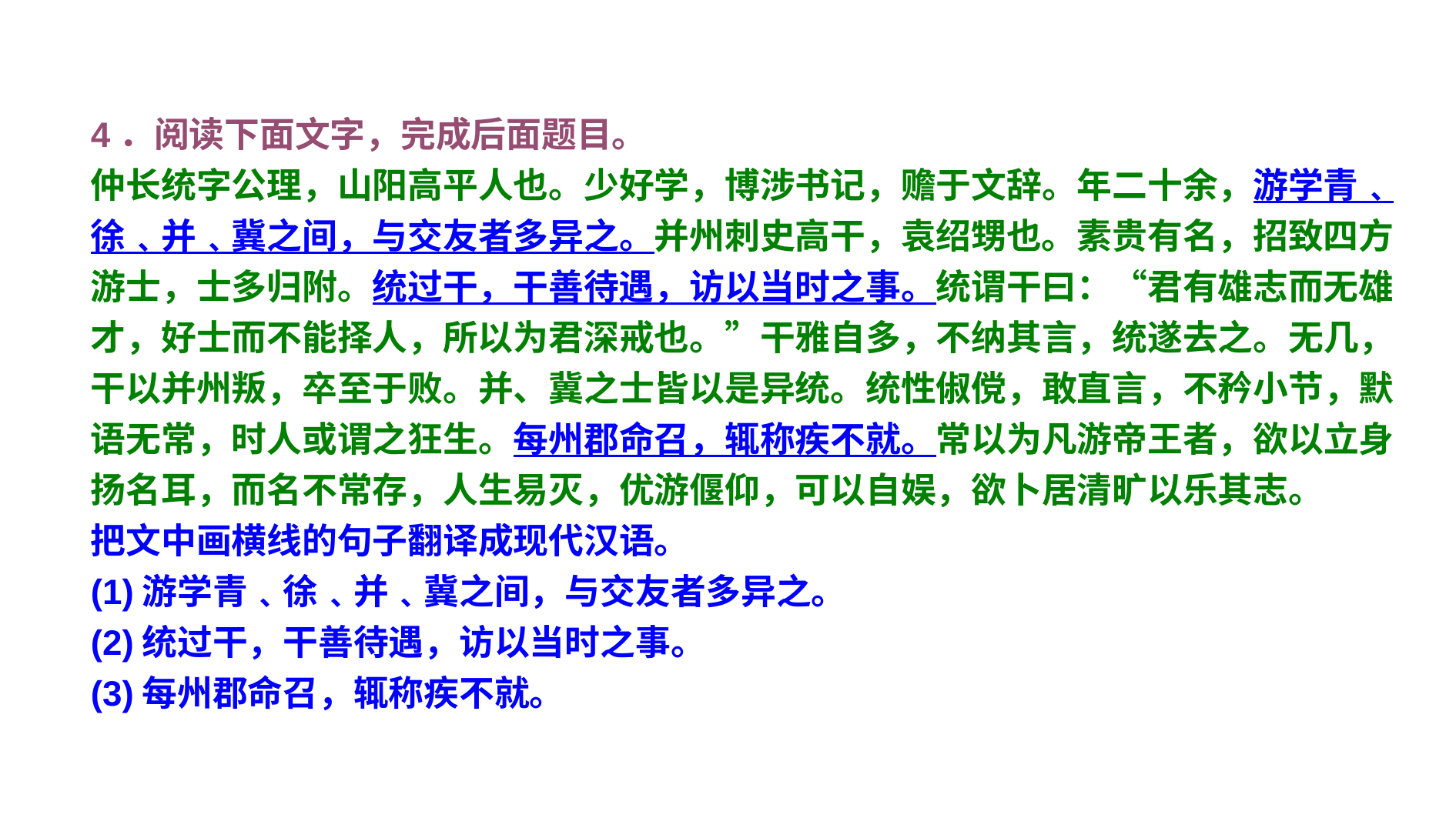

4．阅读下面文字，完成后面题目。
仲长统字公理，山阳高平人也。少好学，博涉书记，赡于文辞。年二十余，游学青﹑徐﹑并﹑冀之间，与交友者多异之。并州刺史高干，袁绍甥也。素贵有名，招致四方游士，士多归附。统过干，干善待遇，访以当时之事。统谓干曰：“君有雄志而无雄才，好士而不能择人，所以为君深戒也。”干雅自多，不纳其言，统遂去之。无几，干以并州叛，卒至于败。并、冀之士皆以是异统。统性俶傥，敢直言，不矜小节，默语无常，时人或谓之狂生。每州郡命召，辄称疾不就。常以为凡游帝王者，欲以立身扬名耳，而名不常存，人生易灭，优游偃仰，可以自娱，欲卜居清旷以乐其志。
把文中画横线的句子翻译成现代汉语。
(1)游学青﹑徐﹑并﹑冀之间，与交友者多异之。
(2)统过干，干善待遇，访以当时之事。
(3)每州郡命召，辄称疾不就。